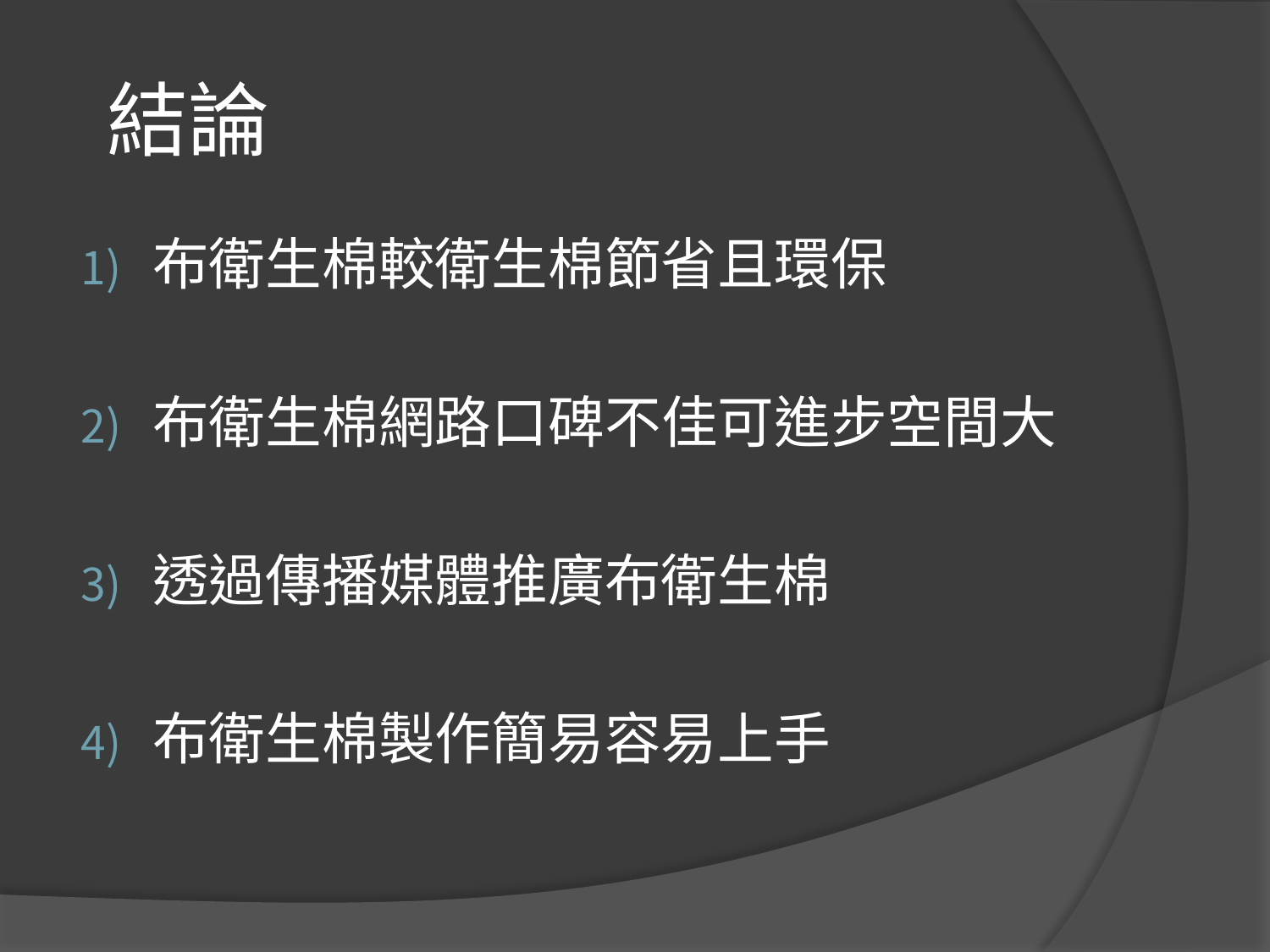

# 結論
布衛生棉較衛生棉節省且環保

布衛生棉網路口碑不佳可進步空間大

透過傳播媒體推廣布衛生棉

布衛生棉製作簡易容易上手